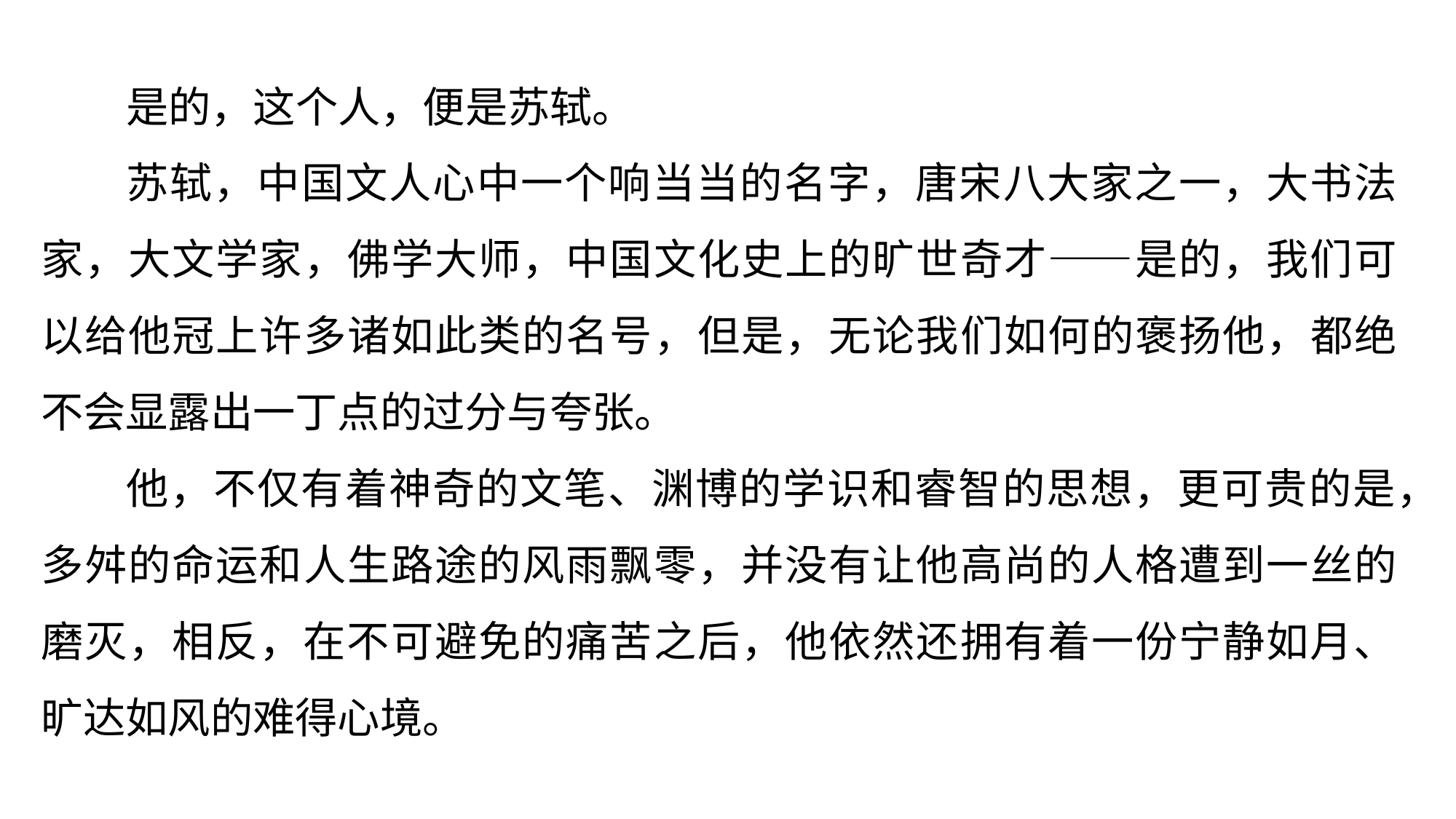

是的，这个人，便是苏轼。
苏轼，中国文人心中一个响当当的名字，唐宋八大家之一，大书法家，大文学家，佛学大师，中国文化史上的旷世奇才——是的，我们可以给他冠上许多诸如此类的名号，但是，无论我们如何的褒扬他，都绝不会显露出一丁点的过分与夸张。
他，不仅有着神奇的文笔、渊博的学识和睿智的思想，更可贵的是，多舛的命运和人生路途的风雨飘零，并没有让他高尚的人格遭到一丝的磨灭，相反，在不可避免的痛苦之后，他依然还拥有着一份宁静如月、旷达如风的难得心境。